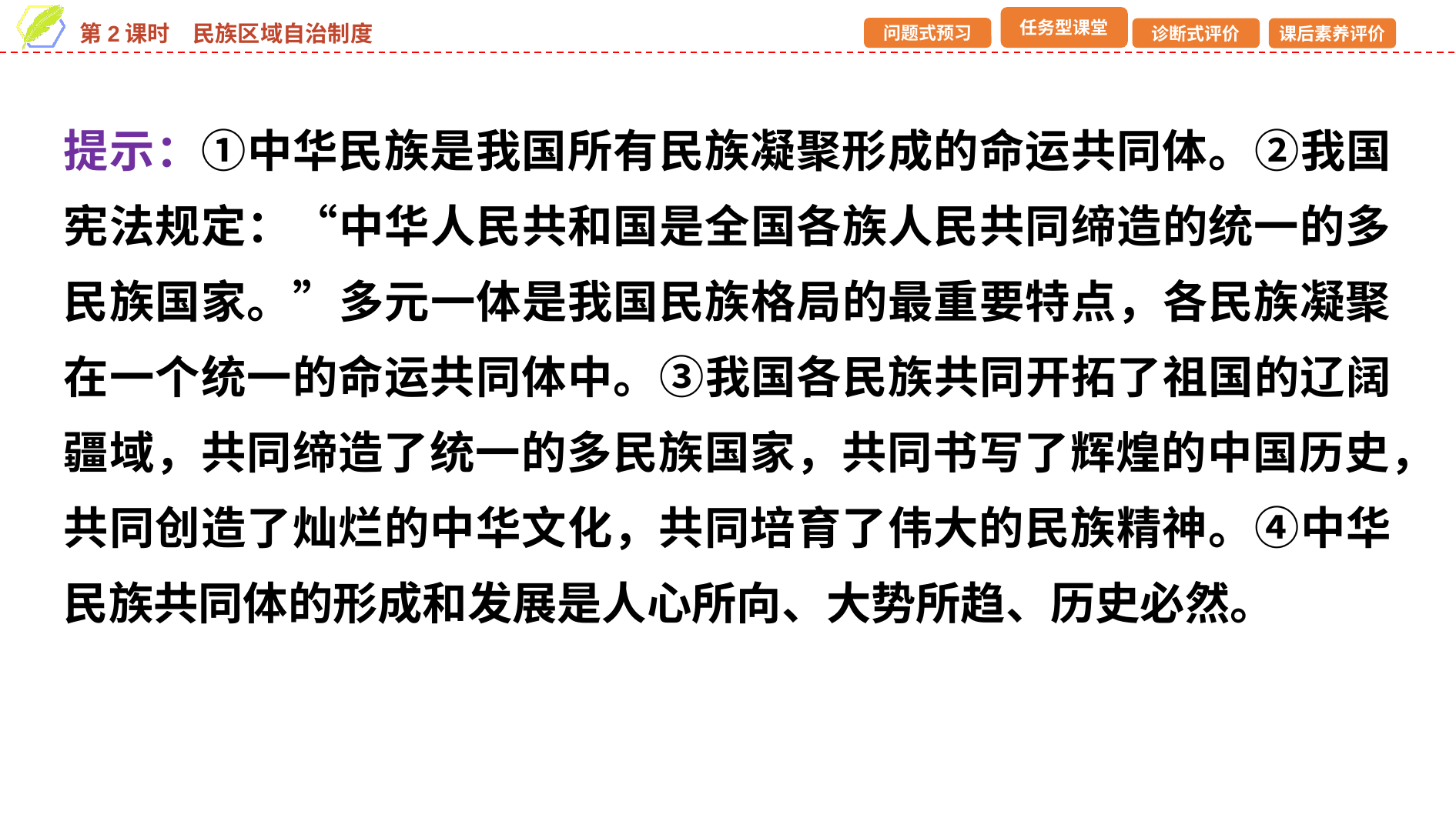

提示：①中华民族是我国所有民族凝聚形成的命运共同体。②我国宪法规定：“中华人民共和国是全国各族人民共同缔造的统一的多民族国家。”多元一体是我国民族格局的最重要特点，各民族凝聚在一个统一的命运共同体中。③我国各民族共同开拓了祖国的辽阔疆域，共同缔造了统一的多民族国家，共同书写了辉煌的中国历史，共同创造了灿烂的中华文化，共同培育了伟大的民族精神。④中华民族共同体的形成和发展是人心所向、大势所趋、历史必然。